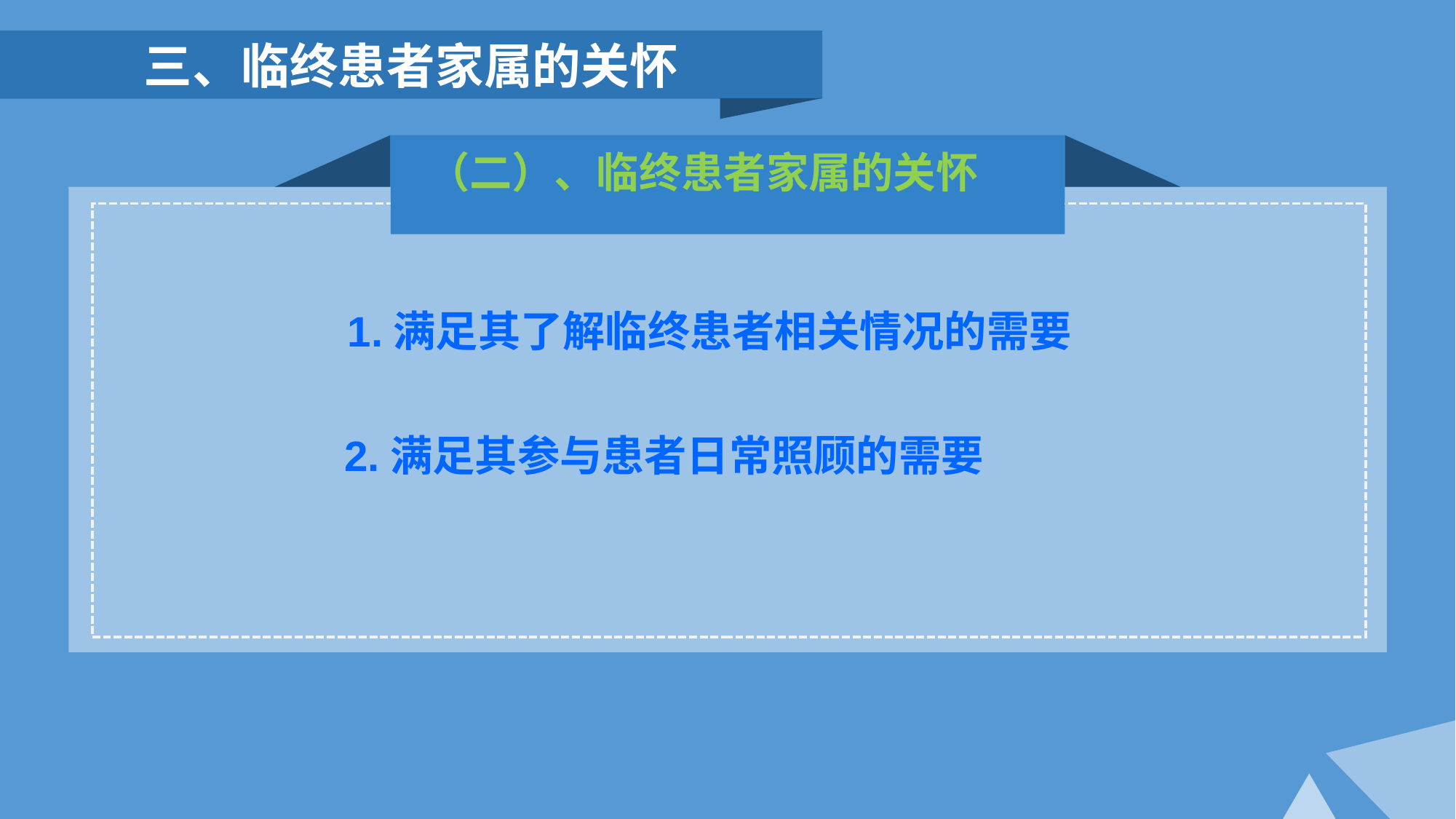

三、临终患者家属的关怀

（二）、临终患者家属的关怀

1.满足其了解临终患者相关情况的需要

 2.满足其参与患者日常照顾的需要